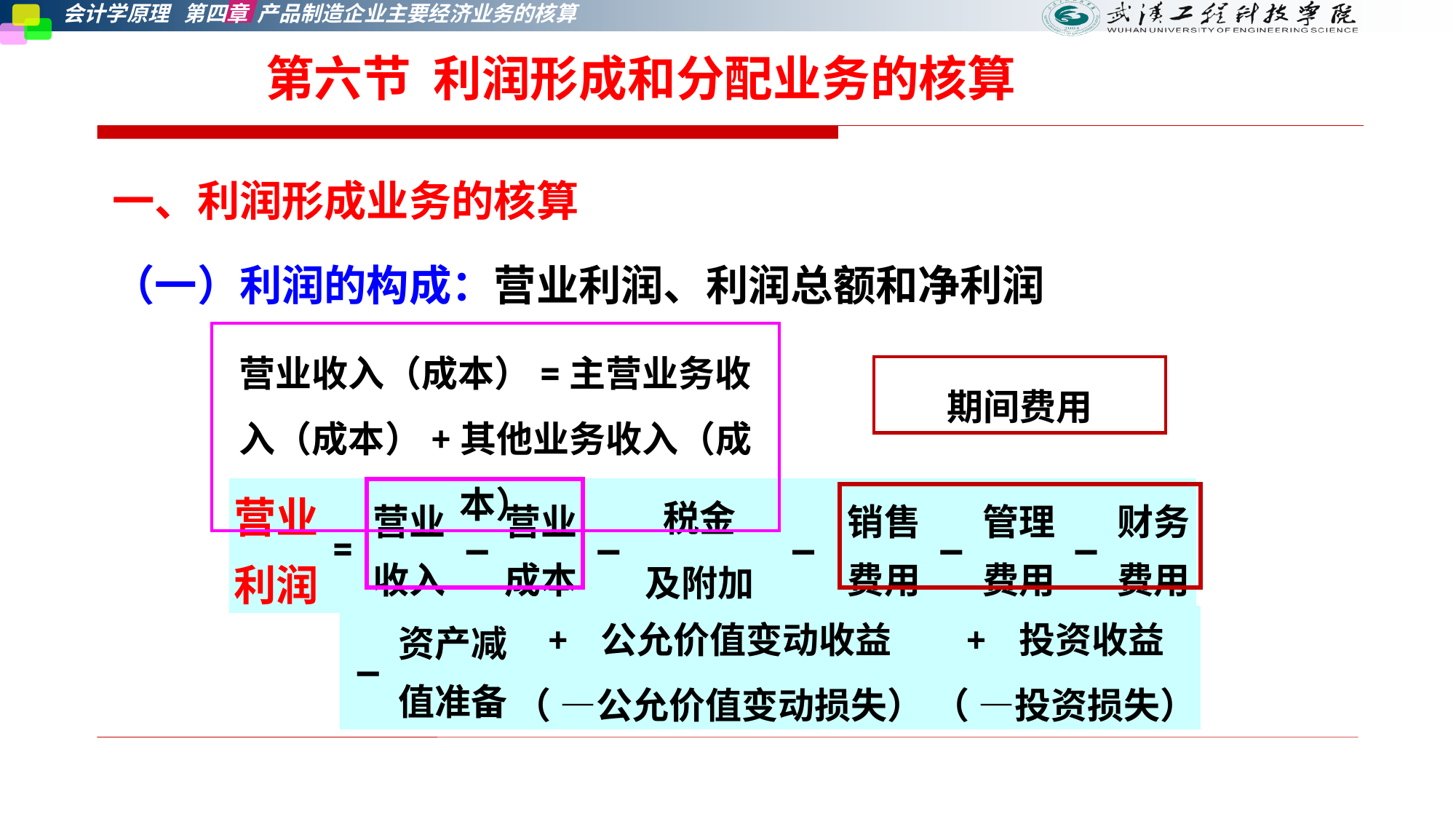

# 第六节  利润形成和分配业务的核算
一、利润形成业务的核算
（一）利润的构成：营业利润、利润总额和净利润
营业收入（成本）=主营业务收入（成本）+其他业务收入（成本）
期间费用
| 营业利润 | = | 营业收入 | — | 营业成本 | — | 税金 及附加 | — | 销售费用 | — | 管理费用 | — | 财务费用 |
| --- | --- | --- | --- | --- | --- | --- | --- | --- | --- | --- | --- | --- |

| — | 资产减值准备 | + 公允价值变动收益 （ —公允价值变动损失） | + 投资收益 （ —投资损失） |
| --- | --- | --- | --- |